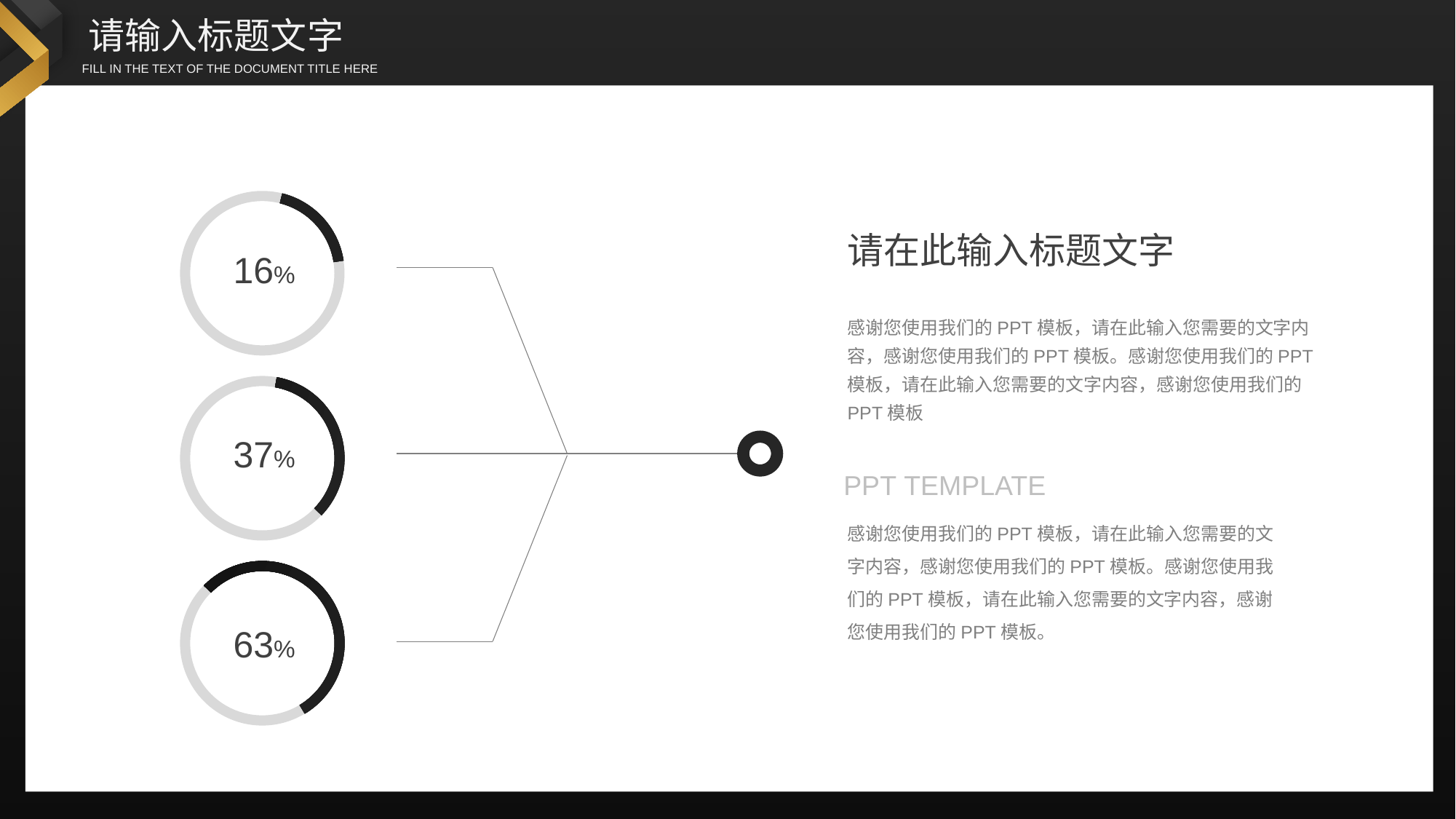

请在此输入标题文字
16%

感谢您使用我们的PPT模板，请在此输入您需要的文字内容，感谢您使用我们的PPT模板。感谢您使用我们的PPT模板，请在此输入您需要的文字内容，感谢您使用我们的PPT模板

37%
PPT TEMPLATE
感谢您使用我们的PPT模板，请在此输入您需要的文字内容，感谢您使用我们的PPT模板。感谢您使用我们的PPT模板，请在此输入您需要的文字内容，感谢您使用我们的PPT模板。

63%